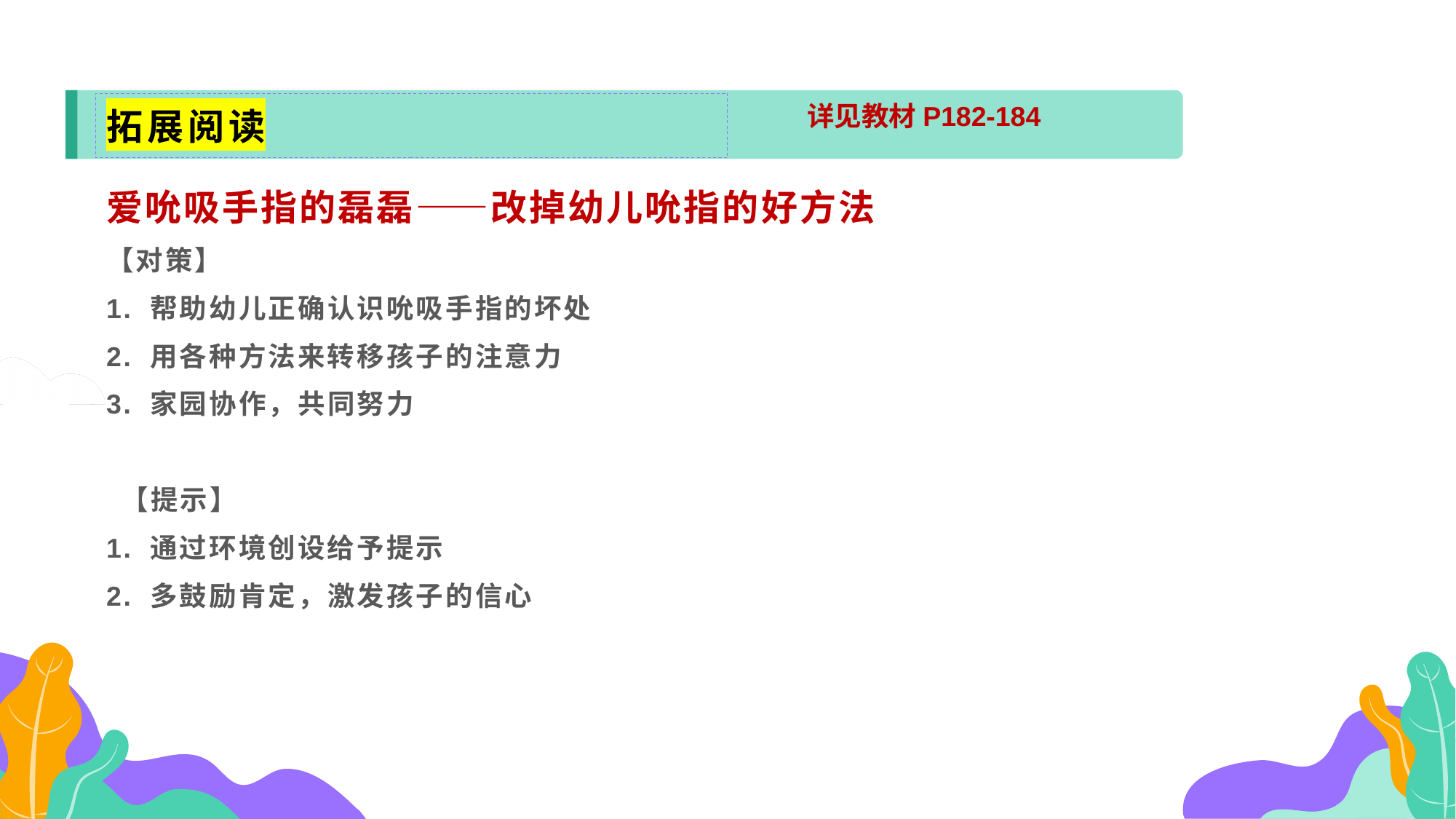

拓展阅读
详见教材P182-184
爱吮吸手指的磊磊——改掉幼儿吮指的好方法
【对策】
1. 帮助幼儿正确认识吮吸手指的坏处
2. 用各种方法来转移孩子的注意力
3. 家园协作，共同努力

 【提示】
1. 通过环境创设给予提示
2. 多鼓励肯定，激发孩子的信心